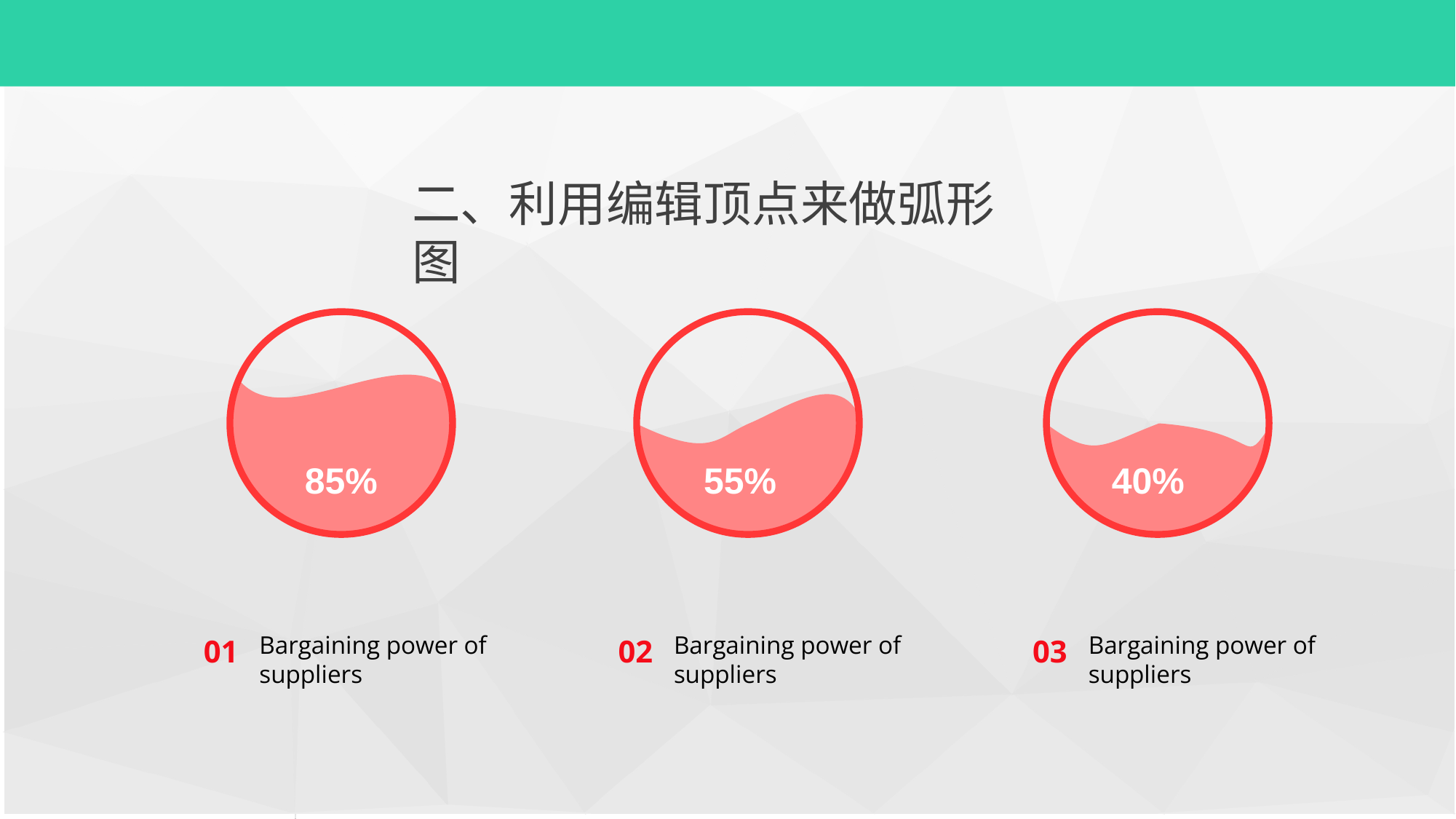

二、利用编辑顶点来做弧形图

85%
55%
40%
Bargaining power of suppliers
01
Bargaining power of suppliers
02
Bargaining power of suppliers
03